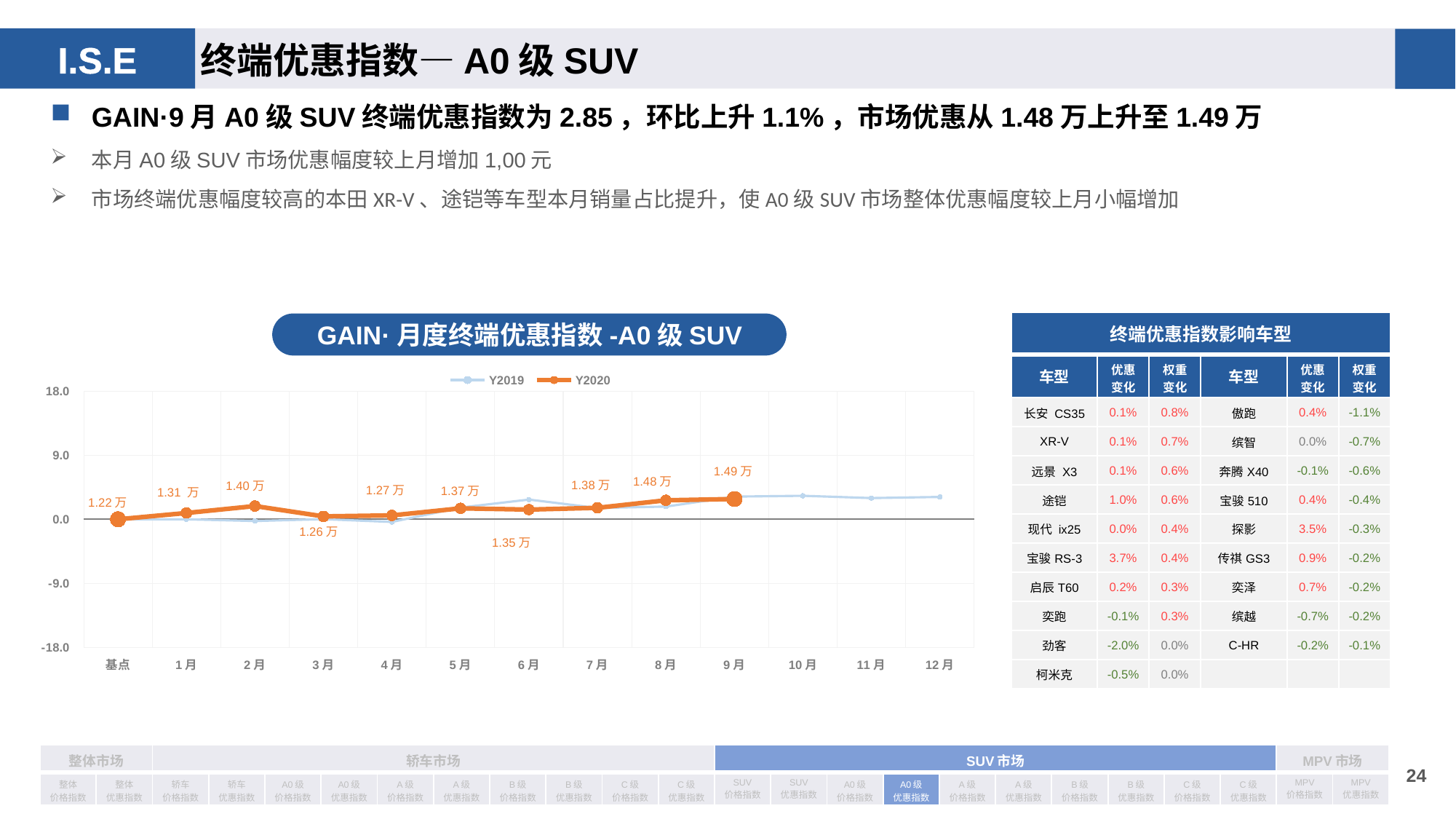

终端优惠指数—A0级SUV
GAIN·9月A0级SUV终端优惠指数为2.85，环比上升1.1%，市场优惠从1.48万上升至1.49万
本月A0级SUV市场优惠幅度较上月增加1,00元
市场终端优惠幅度较高的本田XR-V、途铠等车型本月销量占比提升，使A0级SUV市场整体优惠幅度较上月小幅增加
| 终端优惠指数影响车型 |  |  |  |  |  |
| --- | --- | --- | --- | --- | --- |
| 车型 | 优惠 变化 | 权重 变化 | 车型 | 优惠 变化 | 权重变化 |
| 长安 CS35 | 0.1% | 0.8% | 傲跑 | 0.4% | -1.1% |
| XR-V | 0.1% | 0.7% | 缤智 | 0.0% | -0.7% |
| 远景 X3 | 0.1% | 0.6% | 奔腾X40 | -0.1% | -0.6% |
| 途铠 | 1.0% | 0.6% | 宝骏510 | 0.4% | -0.4% |
| 现代 ix25 | 0.0% | 0.4% | 探影 | 3.5% | -0.3% |
| 宝骏RS-3 | 3.7% | 0.4% | 传祺GS3 | 0.9% | -0.2% |
| 启辰T60 | 0.2% | 0.3% | 奕泽 | 0.7% | -0.2% |
| 奕跑 | -0.1% | 0.3% | 缤越 | -0.7% | -0.2% |
| 劲客 | -2.0% | 0.0% | C-HR | -0.2% | -0.1% |
| 柯米克 | -0.5% | 0.0% |  |  |  |
GAIN·月度终端优惠指数-A0级SUV

### Chart

| Category | Y2019 | Y2020 |
|---|---|---|
| 基点 | 0.0 | 0.0 |
| 1月 | 0.0 | 0.89 |
| 2月 | -0.24 | 1.86 |
| 3月 | 0.02 | 0.41 |
| 4月 | -0.37 | 0.546429336075326 |
| 5月 | 1.65 | 1.5420796991376475 |
| 6月 | 2.77 | 1.365358665917029 |
| 7月 | 1.59 | 1.61 |
| 8月 | 1.79 | 2.67 |
| 9月 | 3.19 | 2.85 |
| 10月 | 3.3 | None |
| 11月 | 2.98 | None |
| 12月 | 3.14 | None |
| 整体市场 |  | 轿车市场 |  |  |  |  |  |  |  |  |  | SUV市场 |  |  |  |  |  |  |  |  |  | MPV市场 |  |
| --- | --- | --- | --- | --- | --- | --- | --- | --- | --- | --- | --- | --- | --- | --- | --- | --- | --- | --- | --- | --- | --- | --- | --- |
| 整体 价格指数 | 整体 优惠指数 | 轿车 价格指数 | 轿车 优惠指数 | A0级 价格指数 | A0级 优惠指数 | A级 价格指数 | A级 优惠指数 | B级 价格指数 | B级 优惠指数 | C级 价格指数 | C级 优惠指数 | SUV 价格指数 | SUV 优惠指数 | A0级 价格指数 | A0级 优惠指数 | A级 价格指数 | A级 优惠指数 | B级 价格指数 | B级 优惠指数 | C级 价格指数 | C级 优惠指数 | MPV 价格指数 | MPV 优惠指数 |
24